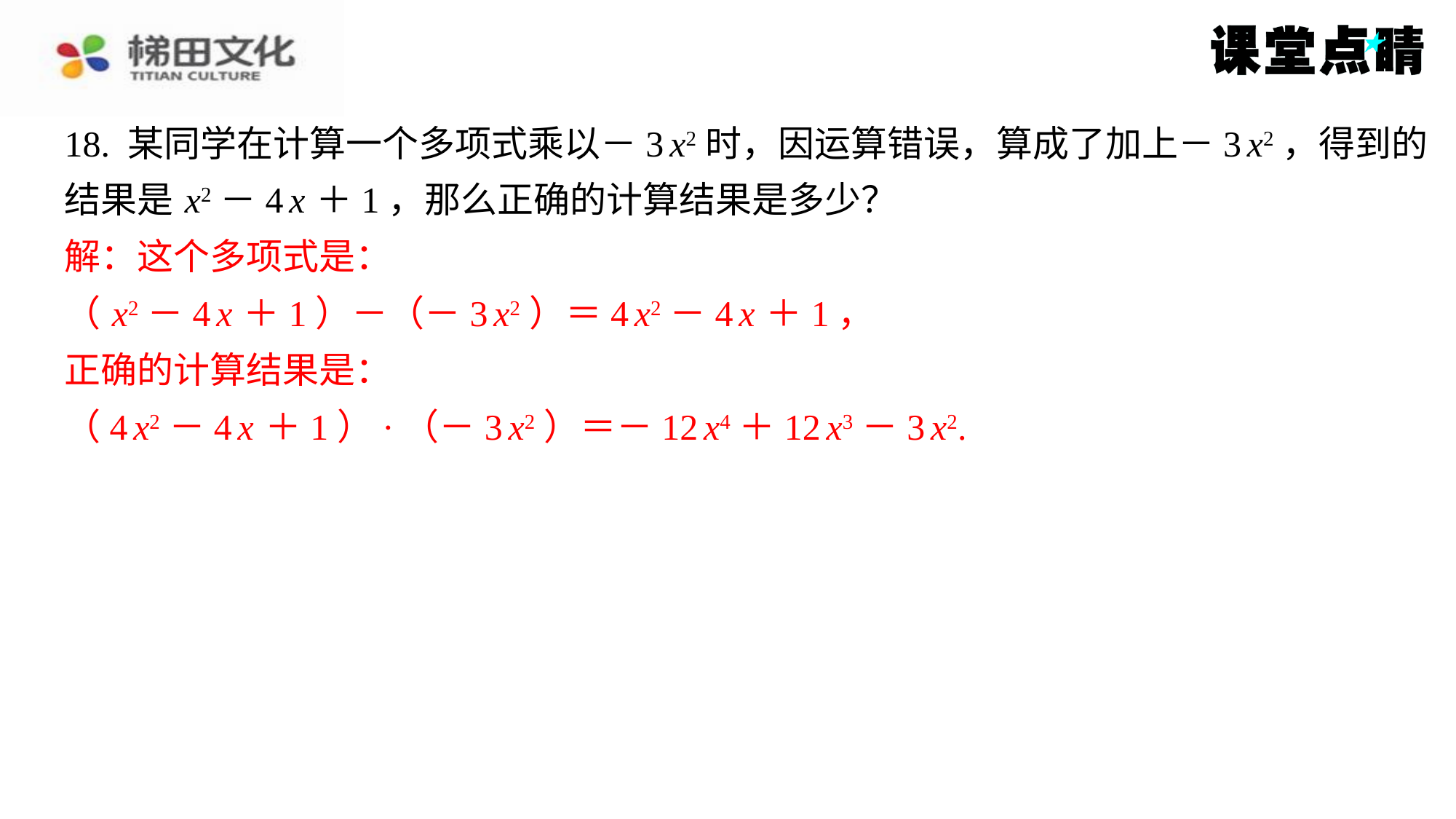

18. 某同学在计算一个多项式乘以－3 x2时，因运算错误，算成了加上－3 x2，得到的
结果是 x2－4 x ＋1，那么正确的计算结果是多少？
解：这个多项式是：
（ x2－4 x ＋1）－（－3 x2）＝4 x2－4 x ＋1，
正确的计算结果是：
（4 x2－4 x ＋1）·（－3 x2）＝－12 x4＋12 x3－3 x2.
解：这个多项式是：
（ x2－4 x ＋1）－（－3 x2）＝4 x2－4 x ＋1，
正确的计算结果是：
（4 x2－4 x ＋1）·（－3 x2）＝－12 x4＋12 x3－3 x2.